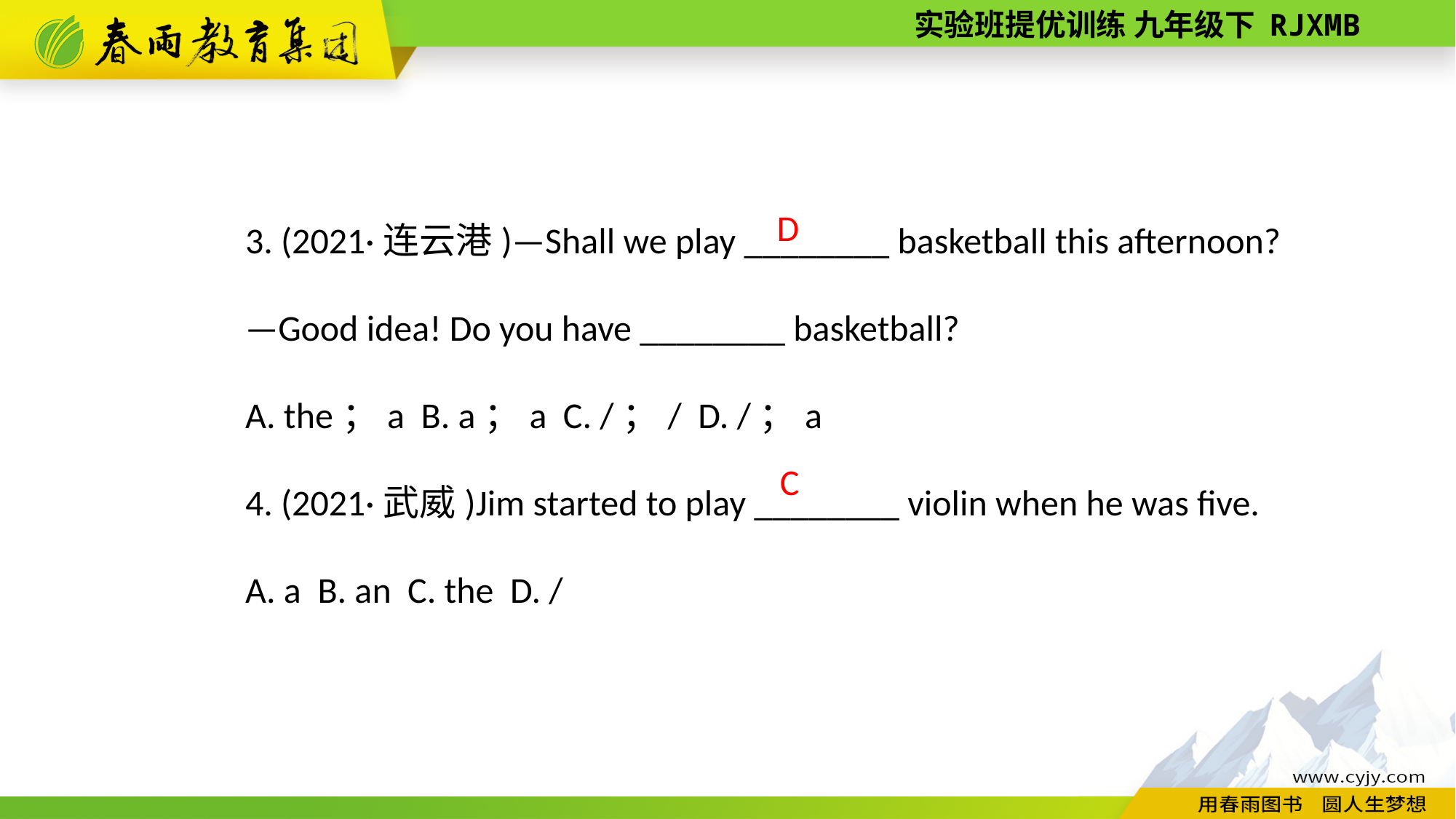

3. (2021·连云港)—Shall we play ________ basketball this afternoon?
—Good idea! Do you have ________ basketball?
A. the；a  B. a；a  C. /；/  D. /；a
4. (2021·武威)Jim started to play ________ violin when he was five.
A. a  B. an  C. the  D. /
 D
C